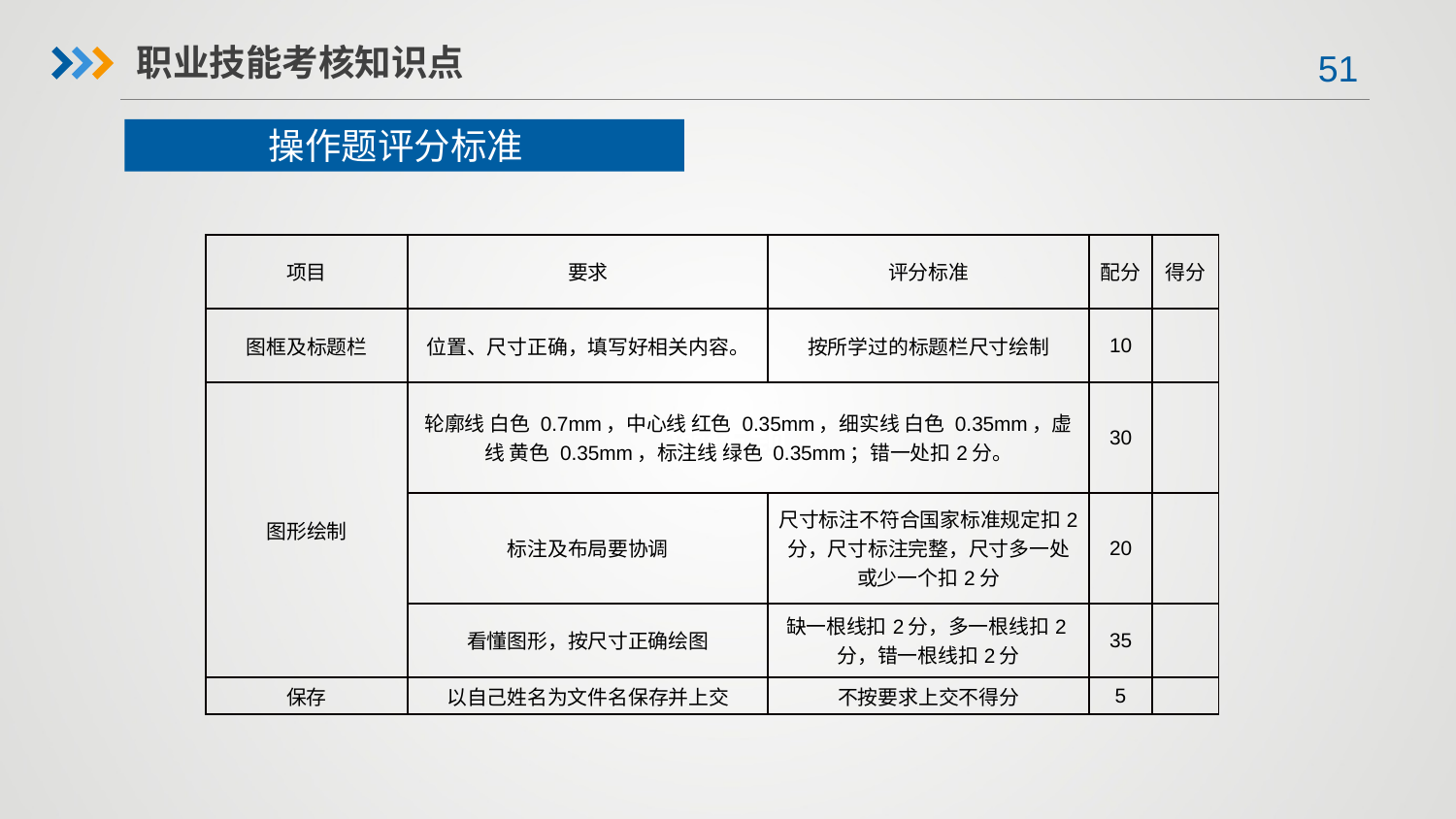

职业技能考核知识点
操作题评分标准
| 项目 | 要求 | 评分标准 | 配分 | 得分 |
| --- | --- | --- | --- | --- |
| 图框及标题栏 | 位置、尺寸正确，填写好相关内容。 | 按所学过的标题栏尺寸绘制 | 10 |  |
| 图形绘制 | 轮廓线 白色 0.7mm，中心线 红色 0.35mm，细实线 白色 0.35mm，虚线 黄色 0.35mm，标注线 绿色 0.35mm；错一处扣2分。 |  | 30 |  |
|  | 标注及布局要协调 | 尺寸标注不符合国家标准规定扣2分，尺寸标注完整，尺寸多一处或少一个扣2分 | 20 |  |
|  | 看懂图形，按尺寸正确绘图 | 缺一根线扣2分，多一根线扣2分，错一根线扣2分 | 35 |  |
| 保存 | 以自己姓名为文件名保存并上交 | 不按要求上交不得分 | 5 |  |
操作题